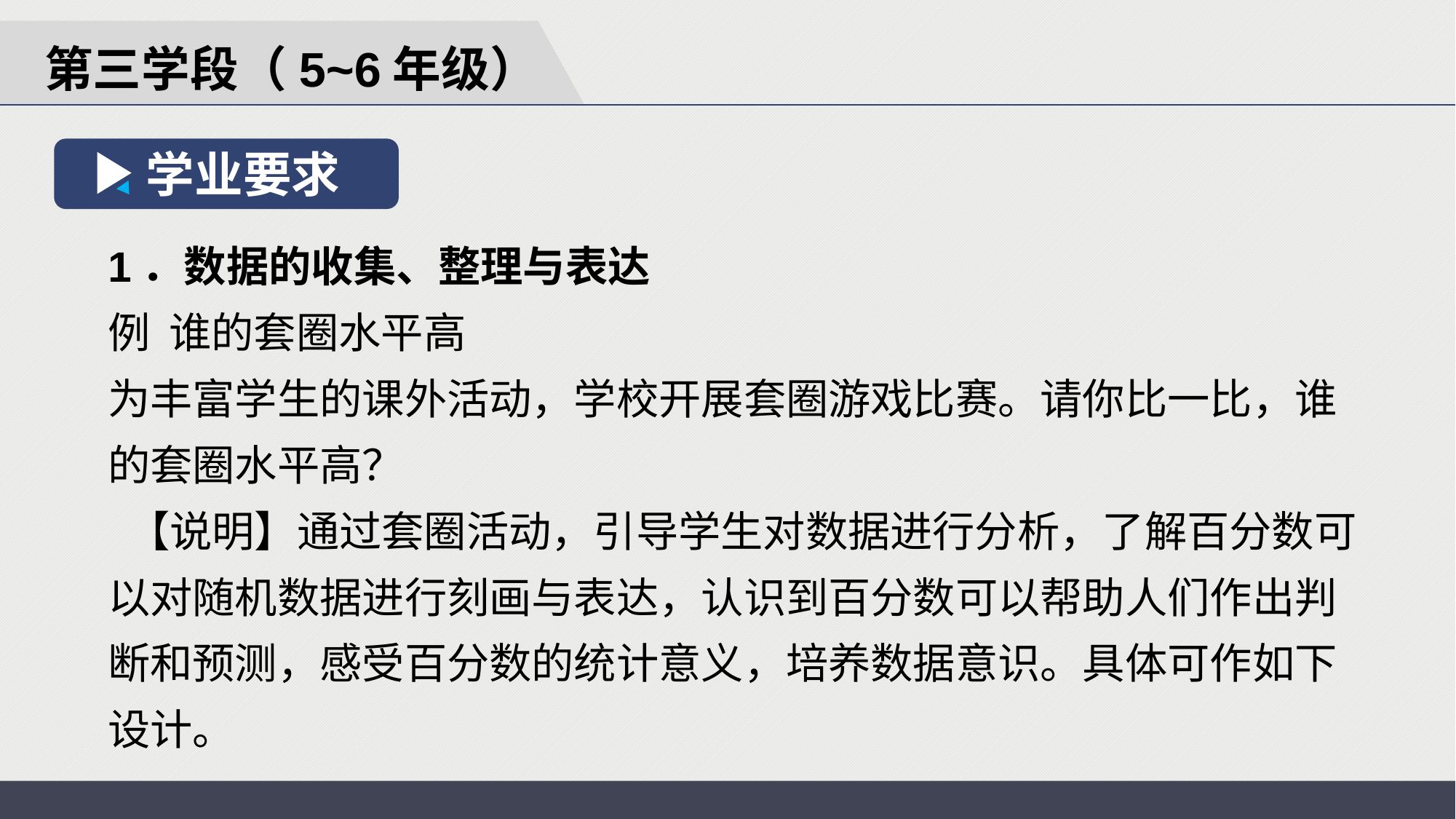

第三学段（5~6年级）
学业要求

1．数据的收集、整理与表达
例  谁的套圈水平高
为丰富学生的课外活动，学校开展套圈游戏比赛。请你比一比，谁的套圈水平高？
 【说明】通过套圈活动，引导学生对数据进行分析，了解百分数可以对随机数据进行刻画与表达，认识到百分数可以帮助人们作出判断和预测，感受百分数的统计意义，培养数据意识。具体可作如下设计。